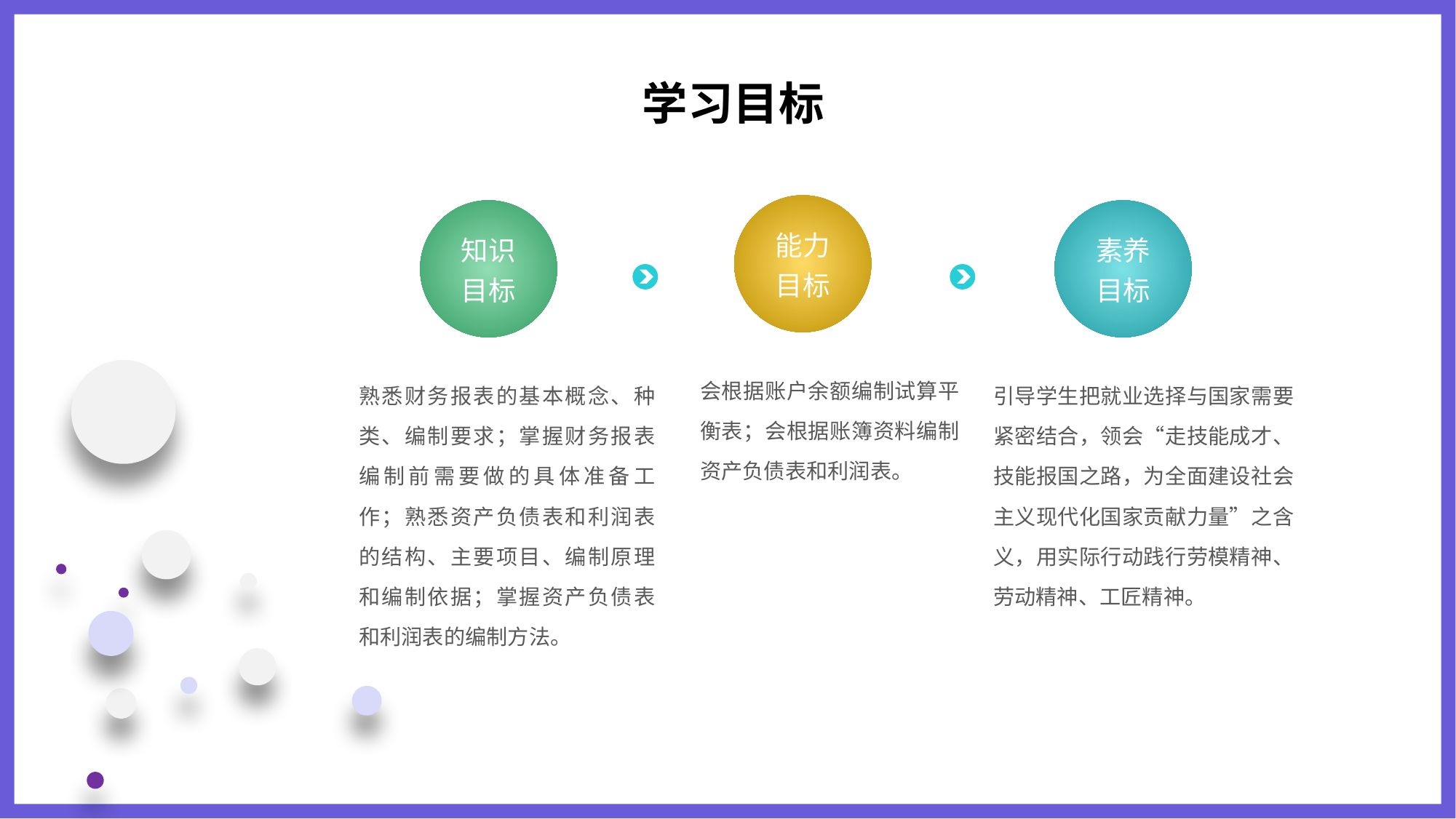

学习目标
能力
目标
会根据账户余额编制试算平衡表；会根据账簿资料编制资产负债表和利润表。
知识
目标
熟悉财务报表的基本概念、种类、编制要求；掌握财务报表编制前需要做的具体准备工作；熟悉资产负债表和利润表的结构、主要项目、编制原理和编制依据；掌握资产负债表和利润表的编制方法。
素养
目标
引导学生把就业选择与国家需要紧密结合，领会“走技能成才、技能报国之路，为全面建设社会主义现代化国家贡献力量”之含义，用实际行动践行劳模精神、劳动精神、工匠精神。